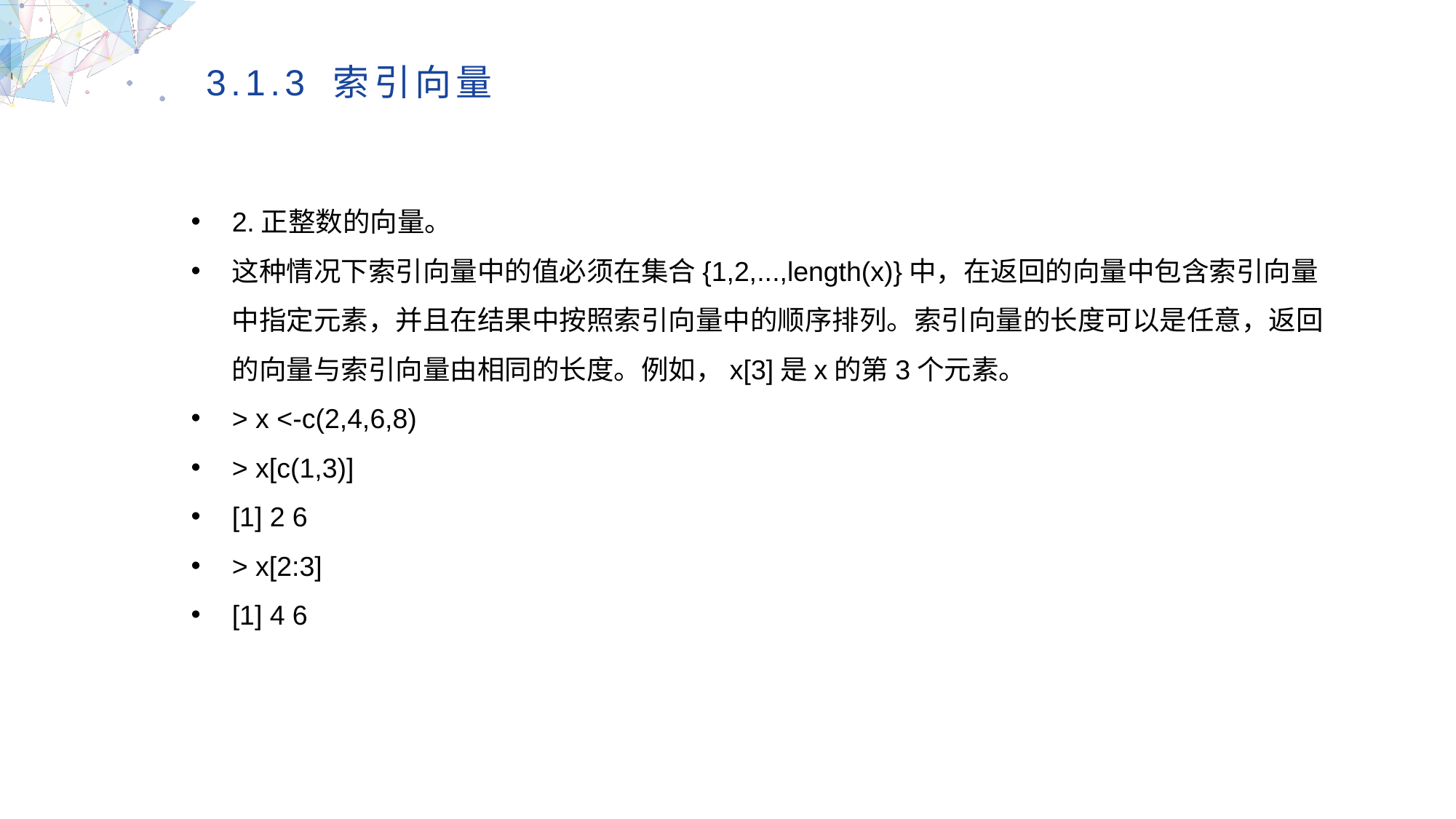

3.1.3 索引向量
2.正整数的向量。
这种情况下索引向量中的值必须在集合{1,2,...,length(x)}中，在返回的向量中包含索引向量中指定元素，并且在结果中按照索引向量中的顺序排列。索引向量的长度可以是任意，返回的向量与索引向量由相同的长度。例如，x[3]是x的第3个元素。
> x <-c(2,4,6,8)
> x[c(1,3)]
[1] 2 6
> x[2:3]
[1] 4 6

MULTIPURPOSE PRESENTATION TEMPLATE | UNIQUE DESIGN
Welcome Message
Please replace text, click add relevant headline, modify the text content, also can copy your content to this directly. Please replace text, click add relevant headline, modify the text content, also can copy your content to this directly.